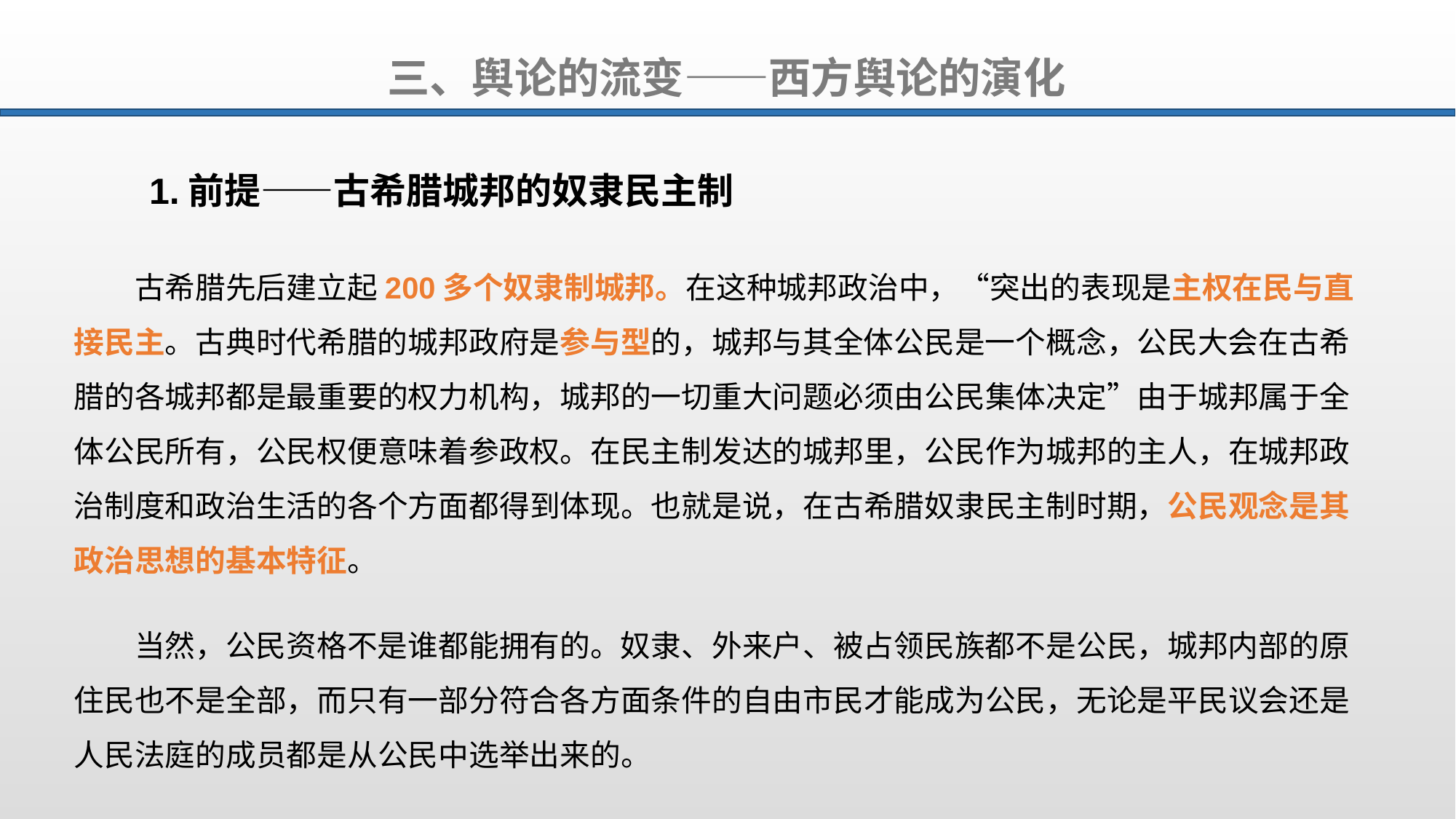

三、舆论的流变——西方舆论的演化

1.前提——古希腊城邦的奴隶民主制
古希腊先后建立起200多个奴隶制城邦。在这种城邦政治中，“突出的表现是主权在民与直接民主。古典时代希腊的城邦政府是参与型的，城邦与其全体公民是一个概念，公民大会在古希腊的各城邦都是最重要的权力机构，城邦的一切重大问题必须由公民集体决定”由于城邦属于全体公民所有，公民权便意味着参政权。在民主制发达的城邦里，公民作为城邦的主人，在城邦政治制度和政治生活的各个方面都得到体现。也就是说，在古希腊奴隶民主制时期，公民观念是其政治思想的基本特征。
当然，公民资格不是谁都能拥有的。奴隶、外来户、被占领民族都不是公民，城邦内部的原住民也不是全部，而只有一部分符合各方面条件的自由市民才能成为公民，无论是平民议会还是人民法庭的成员都是从公民中选举出来的。